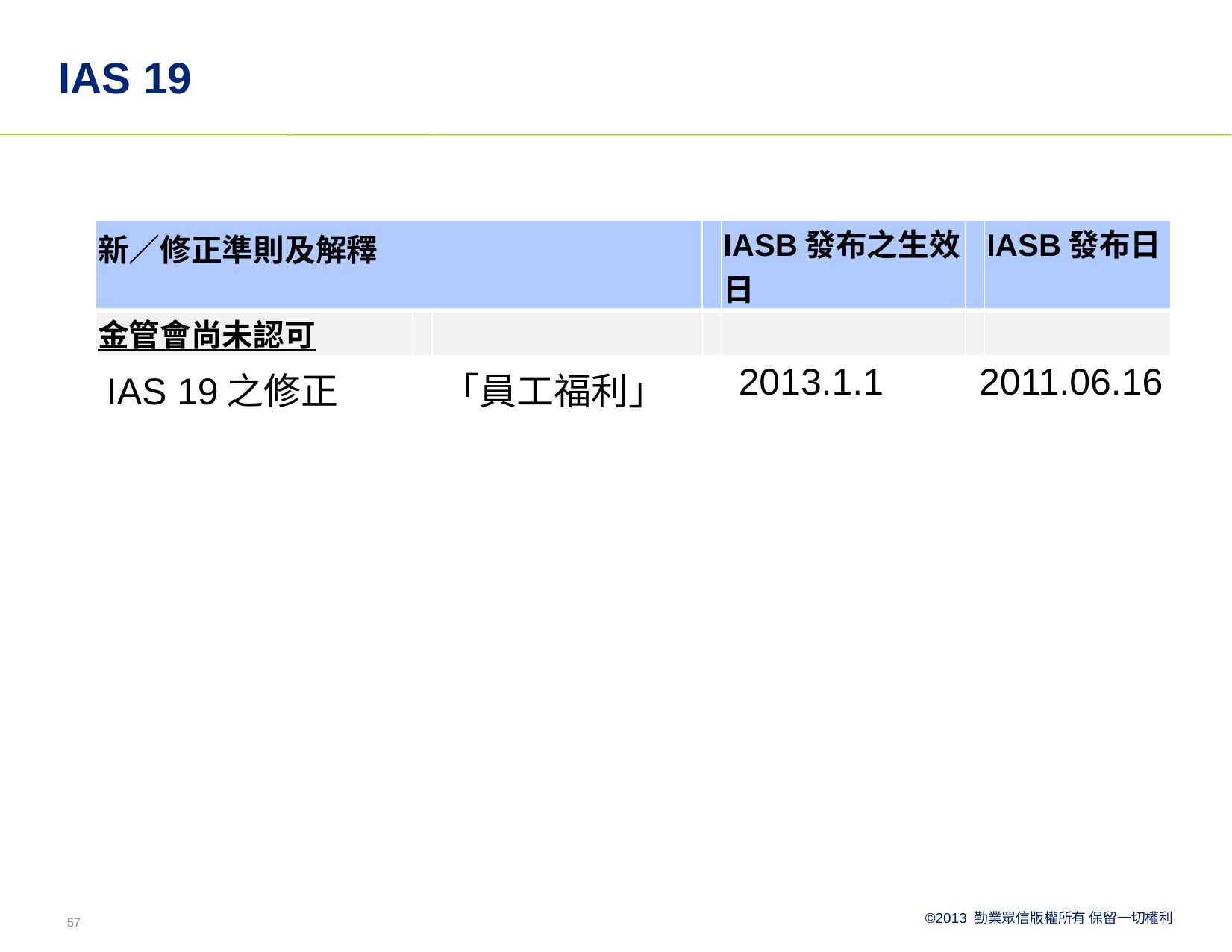

# IAS 19
| 新／修正準則及解釋 |  |  |  | IASB發布之生效日 |  | IASB發布日 |
| --- | --- | --- | --- | --- | --- | --- |
| 金管會尚未認可 |  |  |  |  |  |  |
| IAS 19之修正 |  | 「員工福利」 |  | 2013.1.1 |  | 2011.06.16 |
| --- | --- | --- | --- | --- | --- | --- |
57